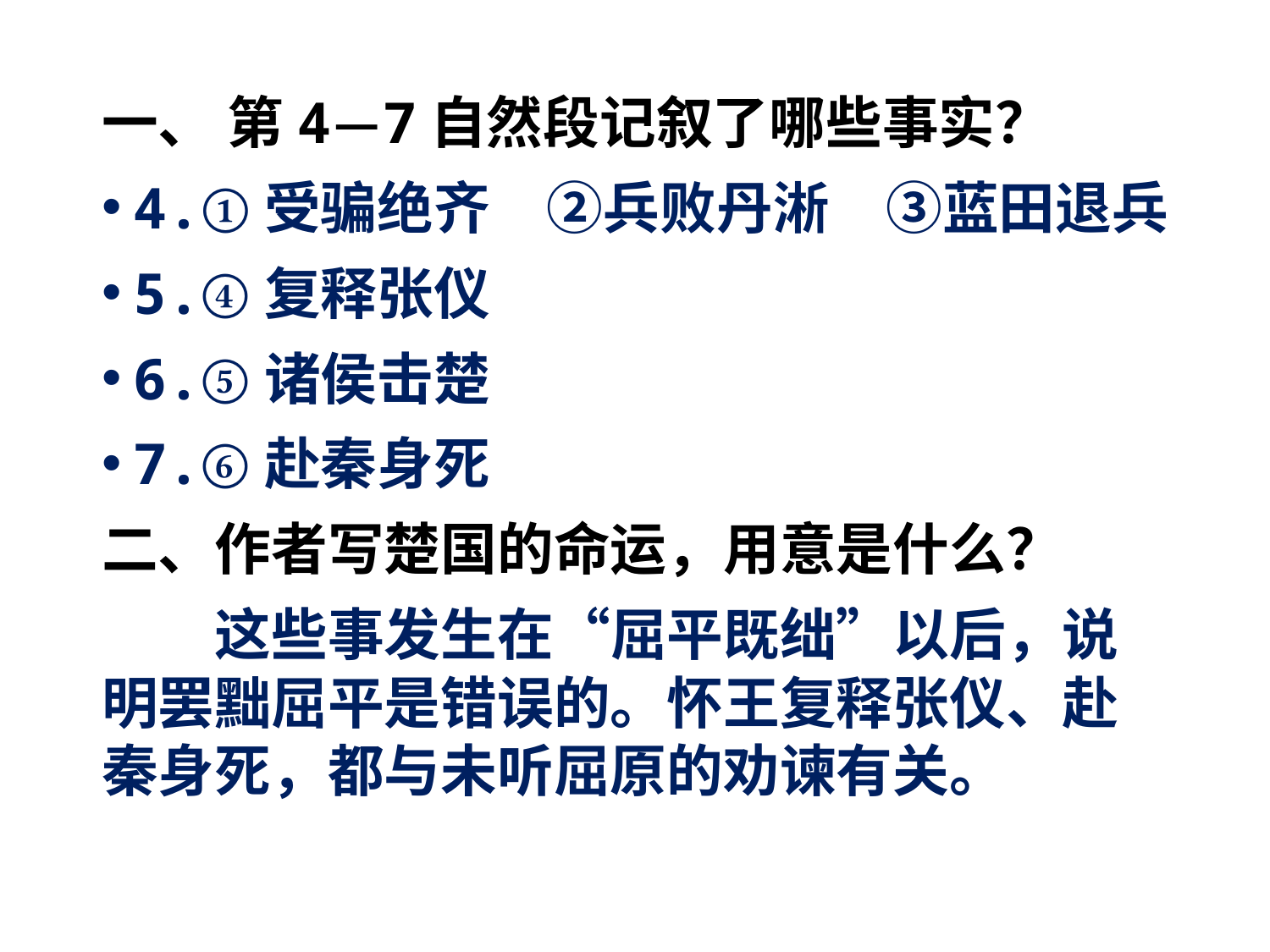

一、 第4—7自然段记叙了哪些事实？
4.①受骗绝齐　②兵败丹淅　③蓝田退兵
5.④复释张仪
6.⑤诸侯击楚
7.⑥赴秦身死
二、作者写楚国的命运，用意是什么？
　　这些事发生在“屈平既绌”以后，说明罢黜屈平是错误的。怀王复释张仪、赴秦身死，都与未听屈原的劝谏有关。